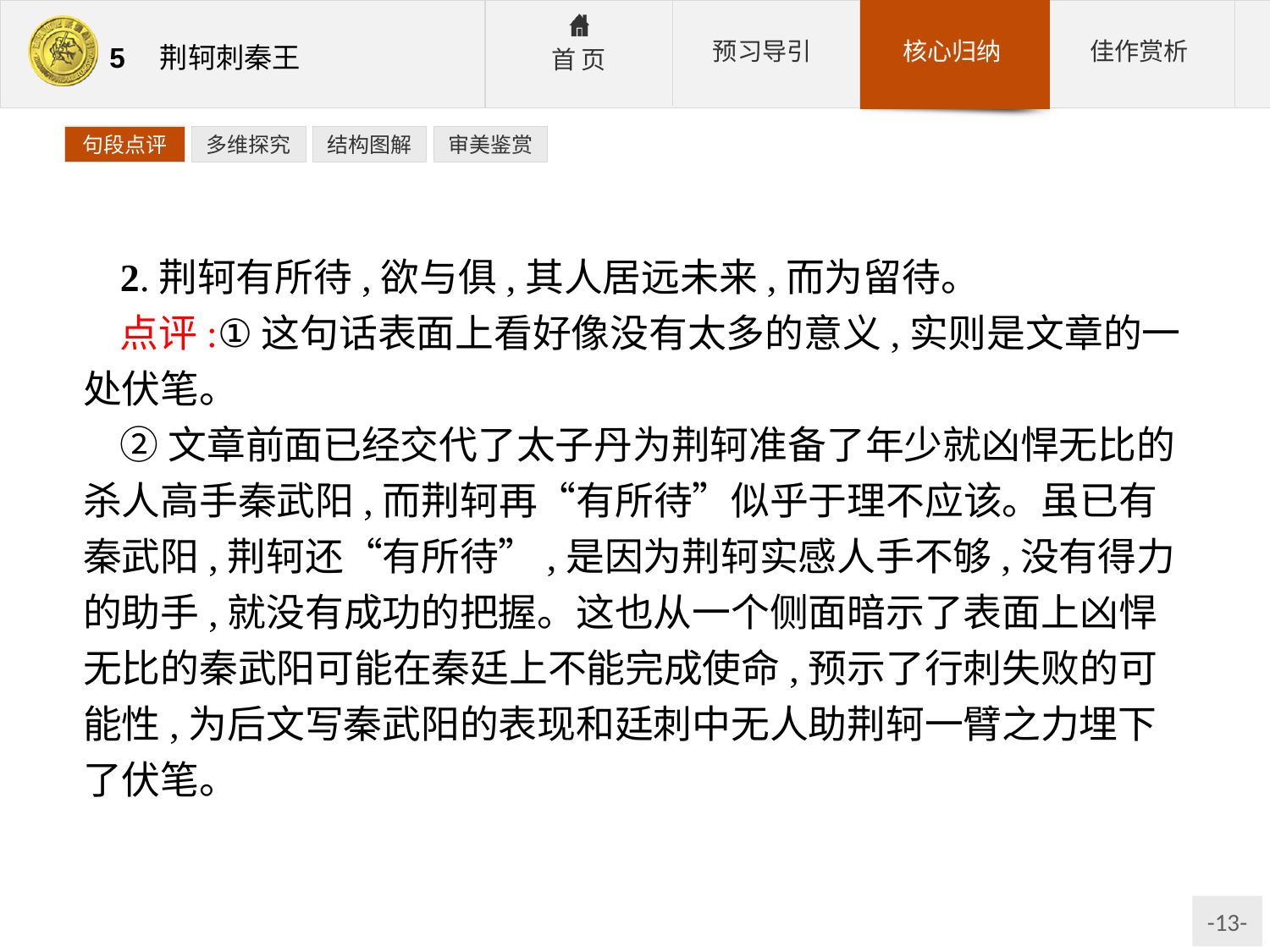

句段点评
多维探究
结构图解
审美鉴赏
2.荆轲有所待,欲与俱,其人居远未来,而为留待。
点评:①这句话表面上看好像没有太多的意义,实则是文章的一处伏笔。
②文章前面已经交代了太子丹为荆轲准备了年少就凶悍无比的杀人高手秦武阳,而荆轲再“有所待”似乎于理不应该。虽已有秦武阳,荆轲还“有所待”,是因为荆轲实感人手不够,没有得力的助手,就没有成功的把握。这也从一个侧面暗示了表面上凶悍无比的秦武阳可能在秦廷上不能完成使命,预示了行刺失败的可能性,为后文写秦武阳的表现和廷刺中无人助荆轲一臂之力埋下了伏笔。